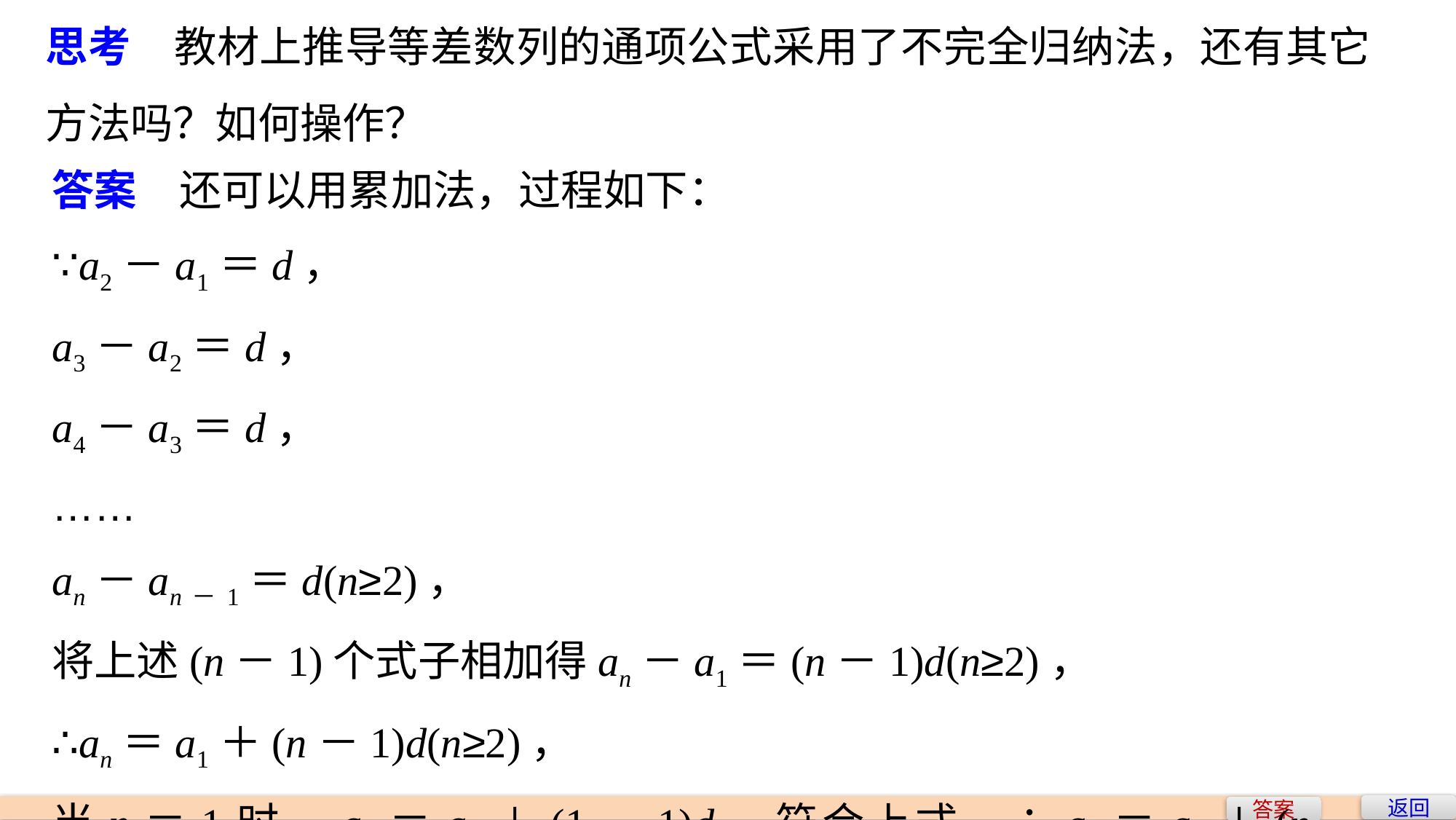

思考　教材上推导等差数列的通项公式采用了不完全归纳法，还有其它方法吗？如何操作？
答案　还可以用累加法，过程如下：
∵a2－a1＝d，
a3－a2＝d，
a4－a3＝d，
……
an－an－1＝d(n≥2)，
将上述(n－1)个式子相加得an－a1＝(n－1)d(n≥2)，
∴an＝a1＋(n－1)d(n≥2)，
当n＝1时，a1＝a1＋(1－1)d，符合上式，∴an＝a1＋(n－1)d(n∈N*).
返回

答案